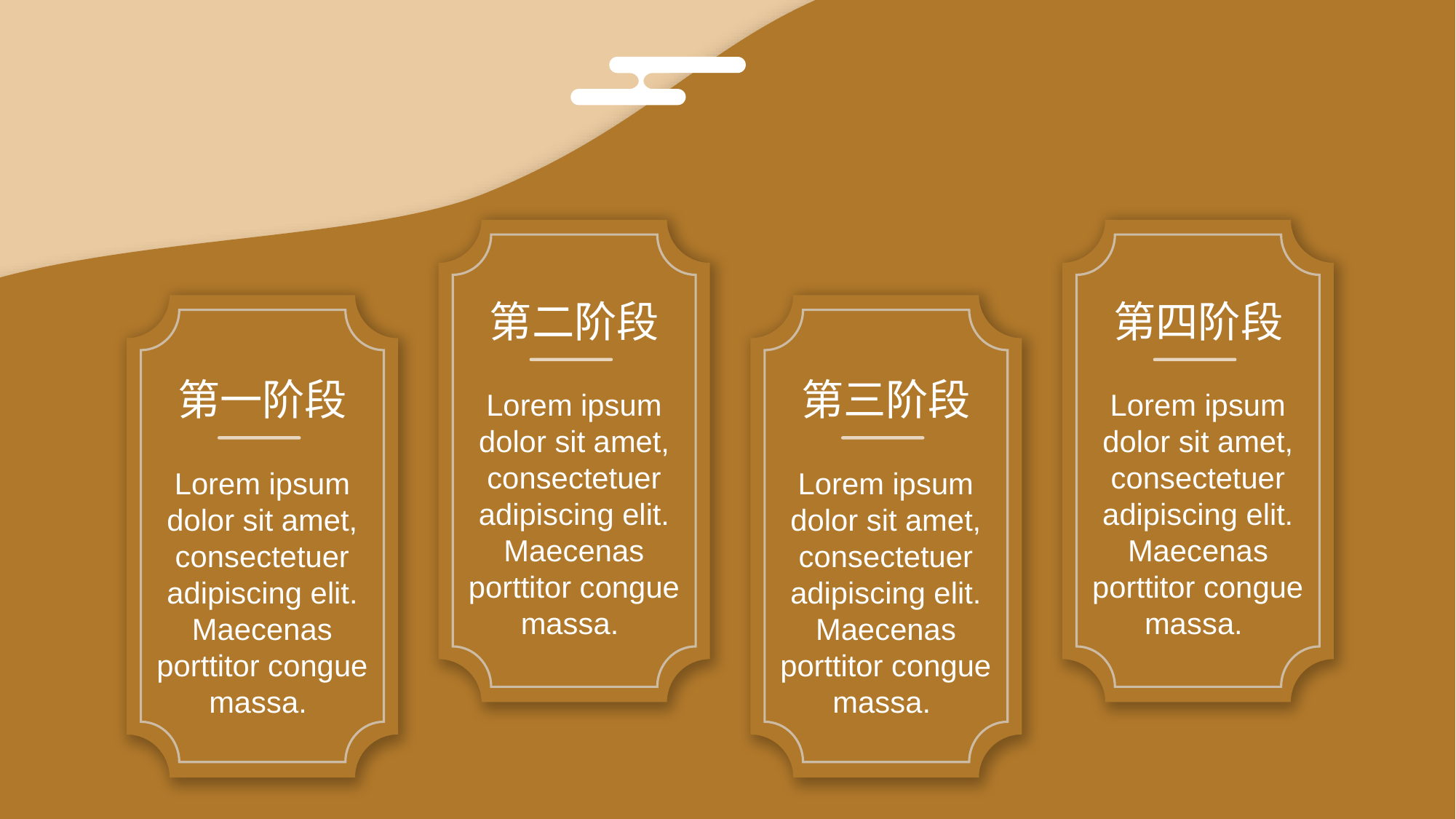

分四个阶段

第二阶段
第四阶段

第一阶段
第三阶段
Lorem ipsum dolor sit amet, consectetuer adipiscing elit. Maecenas porttitor congue massa.
Lorem ipsum dolor sit amet, consectetuer adipiscing elit. Maecenas porttitor congue massa.
Lorem ipsum dolor sit amet, consectetuer adipiscing elit. Maecenas porttitor congue massa.
Lorem ipsum dolor sit amet, consectetuer adipiscing elit. Maecenas porttitor congue massa.